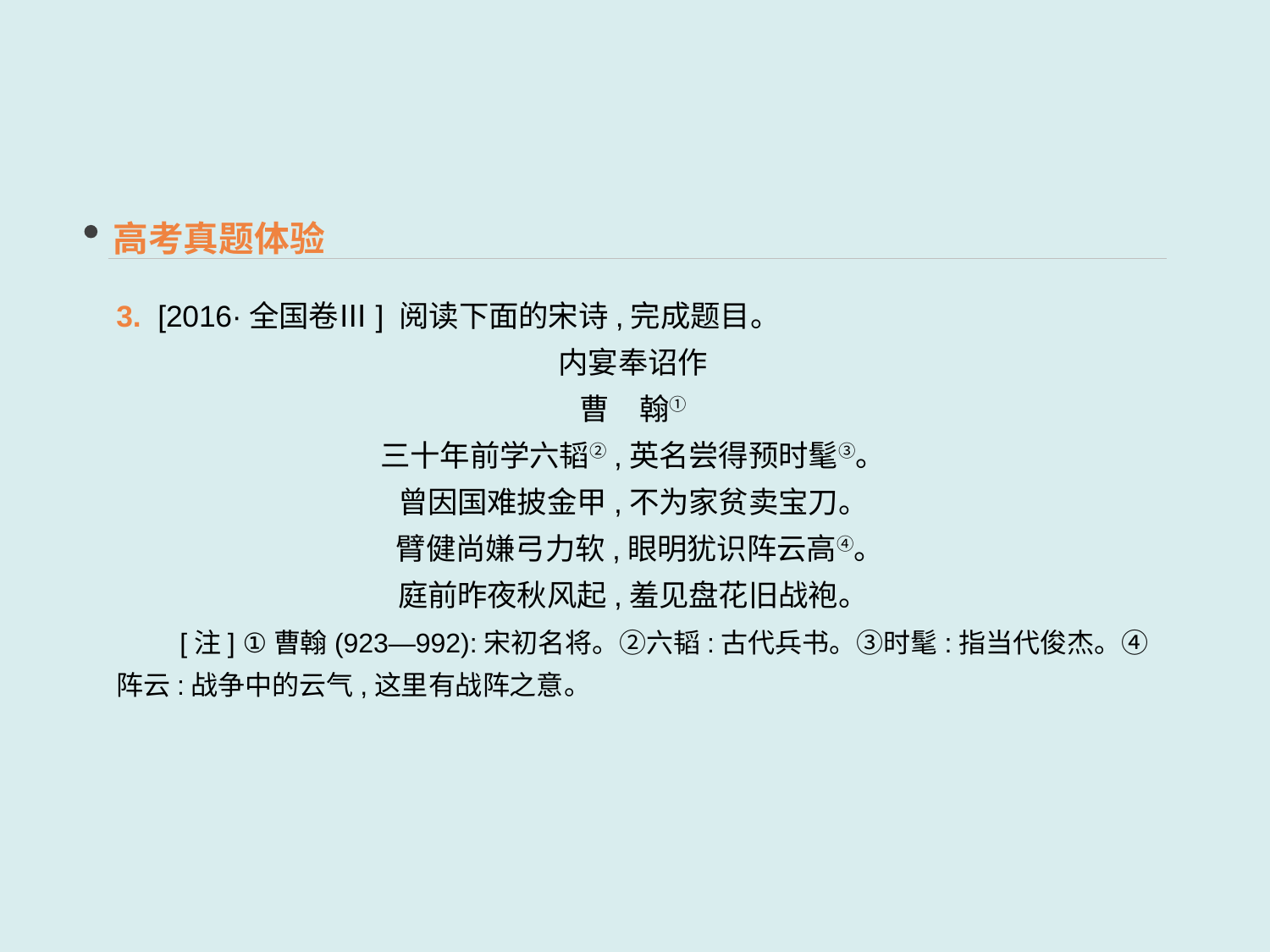

高考真题体验

3.  [2016·全国卷Ⅲ] 阅读下面的宋诗,完成题目。
内宴奉诏作
曹　翰①
三十年前学六韬②,英名尝得预时髦③。
曾因国难披金甲,不为家贫卖宝刀。
 臂健尚嫌弓力软,眼明犹识阵云高④。
庭前昨夜秋风起,羞见盘花旧战袍。
　　[注] ①曹翰(923—992):宋初名将。②六韬:古代兵书。③时髦:指当代俊杰。④阵云:战争中的云气,这里有战阵之意。